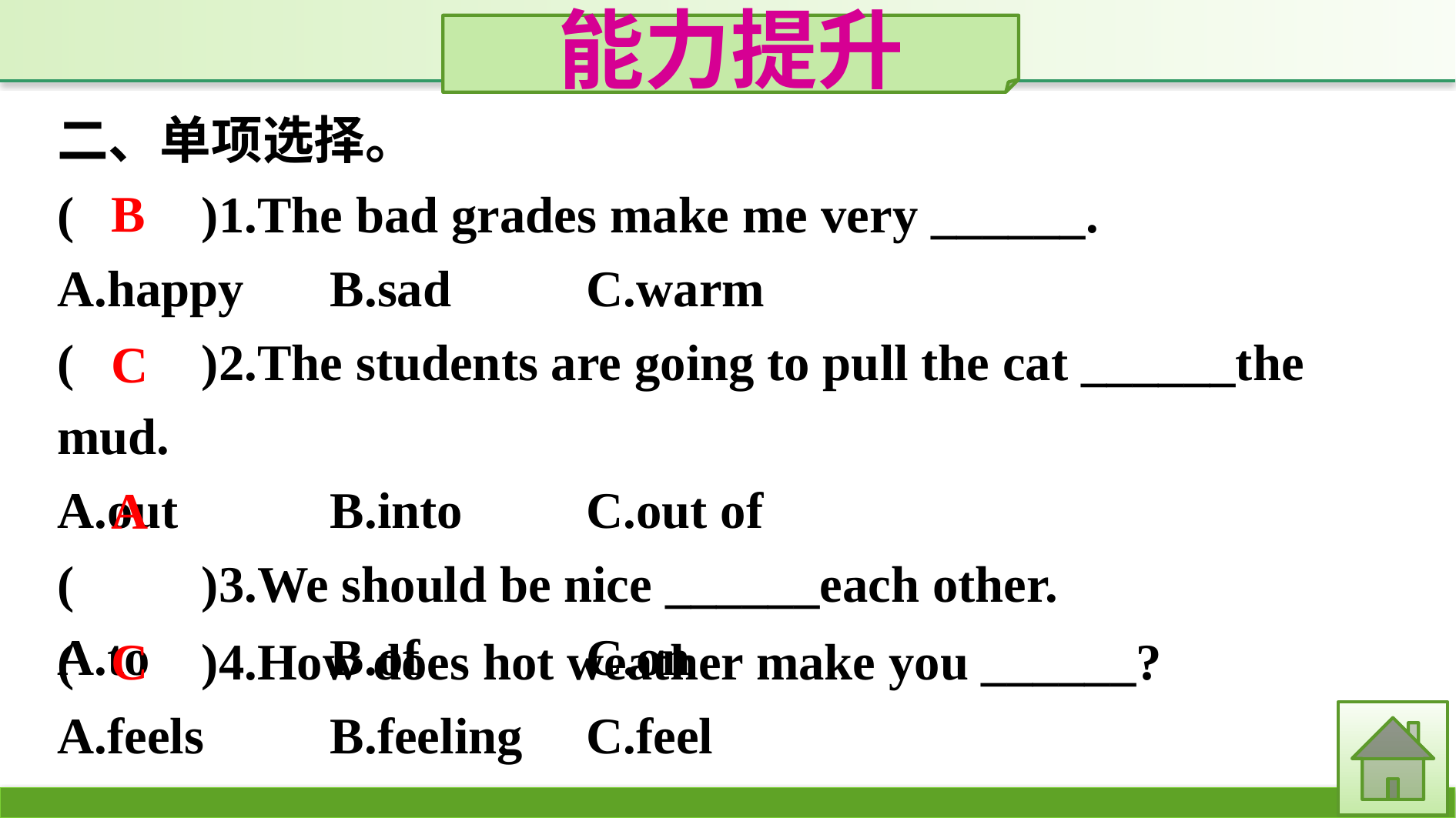

能力提升
二、单项选择。
(　　)1.The bad grades make me very ______.
A.happy	B.sad		C.warm
(　　)2.The students are going to pull the cat ______the mud.
A.out		B.into	C.out of
(　　)3.We should be nice ______each other.
A.to		B.of		C.on
B
C
A
(　　)4.How does hot weather make you ______?
A.feels		B.feeling	C.feel
C